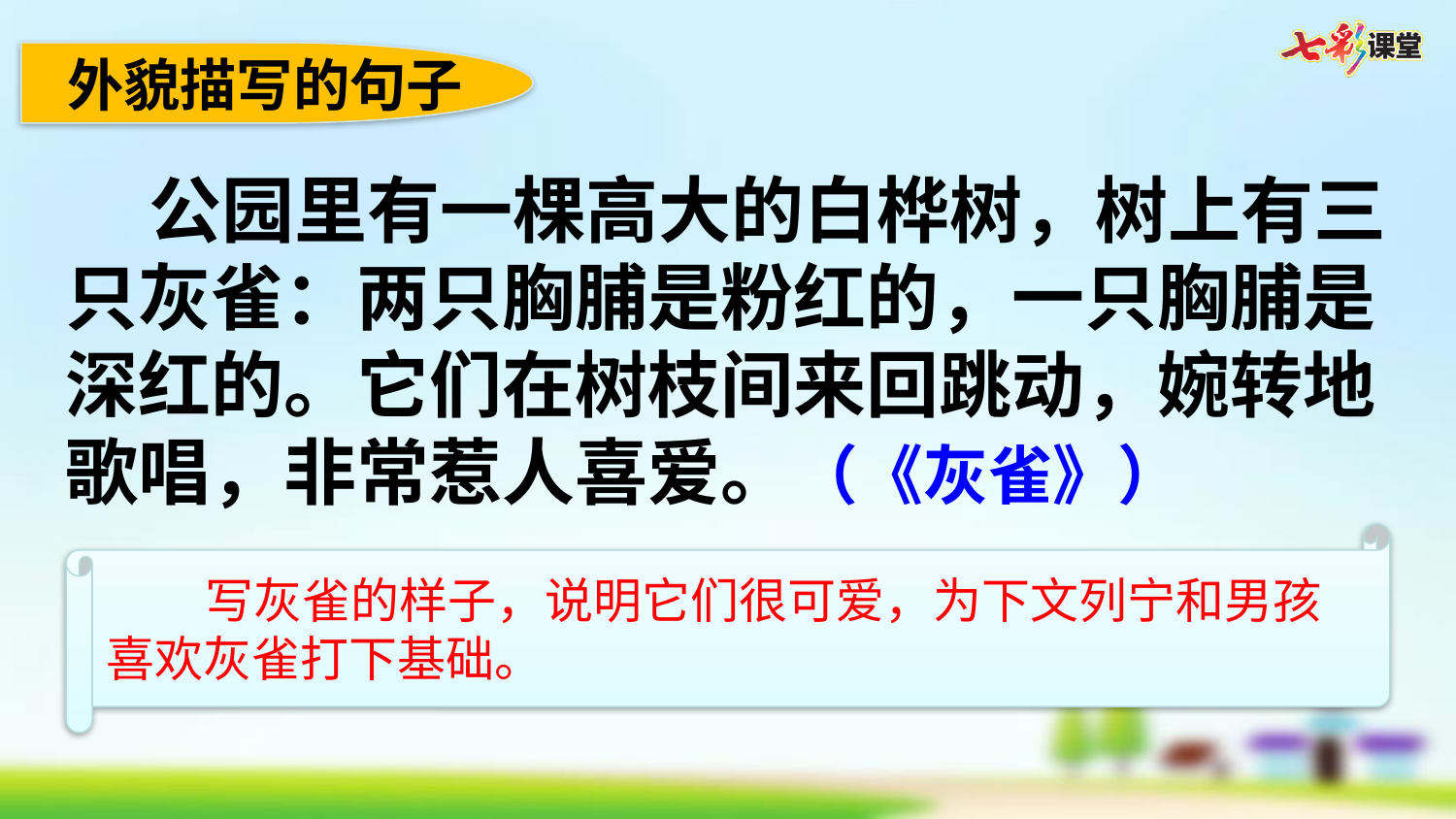

外貌描写的句子
    公园里有一棵高大的白桦树，树上有三只灰雀：两只胸脯是粉红的，一只胸脯是深红的。它们在树枝间来回跳动，婉转地歌唱，非常惹人喜爱。（《灰雀》）
        写灰雀的样子，说明它们很可爱，为下文列宁和男孩喜欢灰雀打下基础。